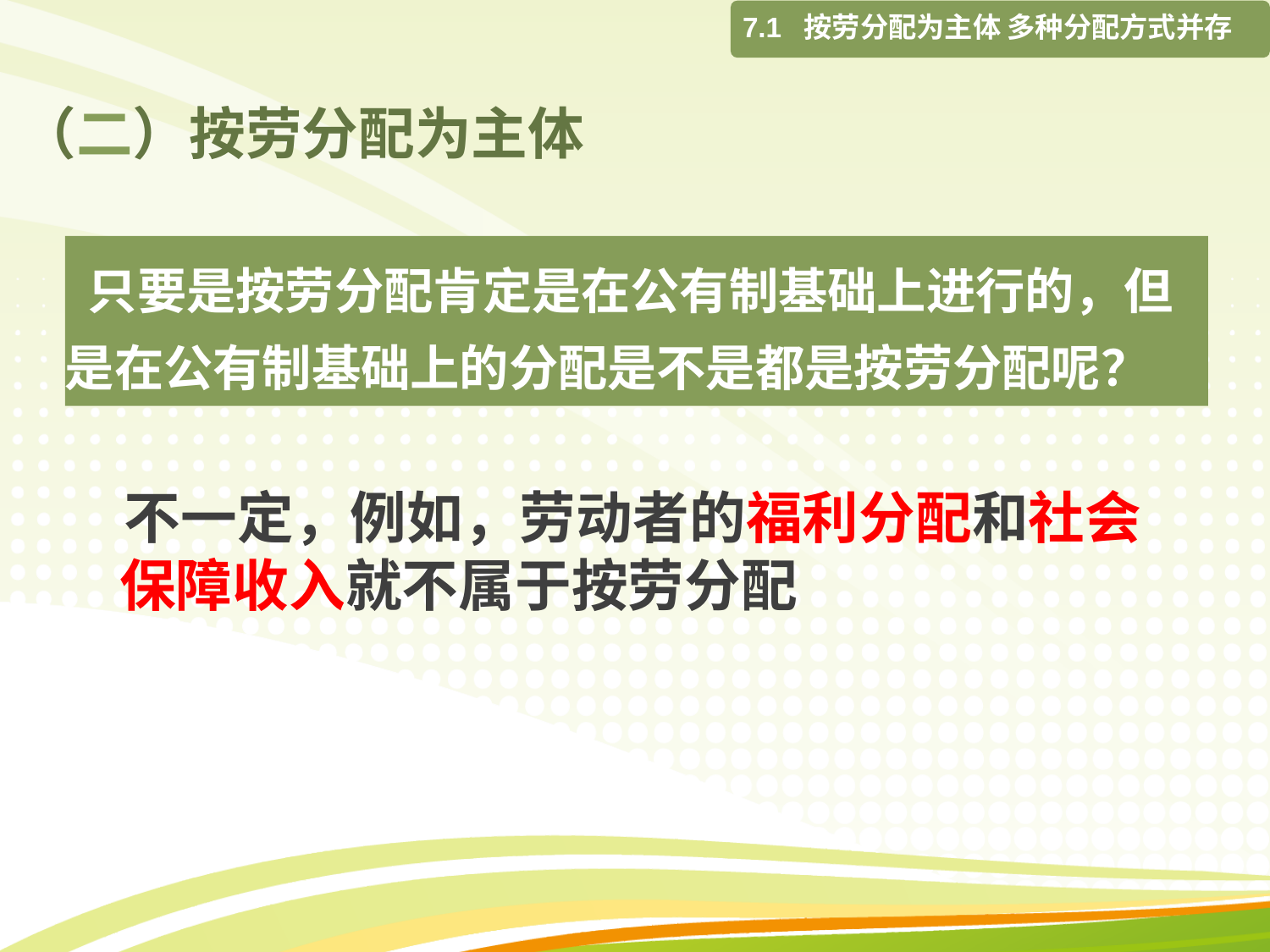

7.1  按劳分配为主体 多种分配方式并存
# （二）按劳分配为主体
 只要是按劳分配肯定是在公有制基础上进行的，但是在公有制基础上的分配是不是都是按劳分配呢？
   不一定，例如，劳动者的福利分配和社会保障收入就不属于按劳分配